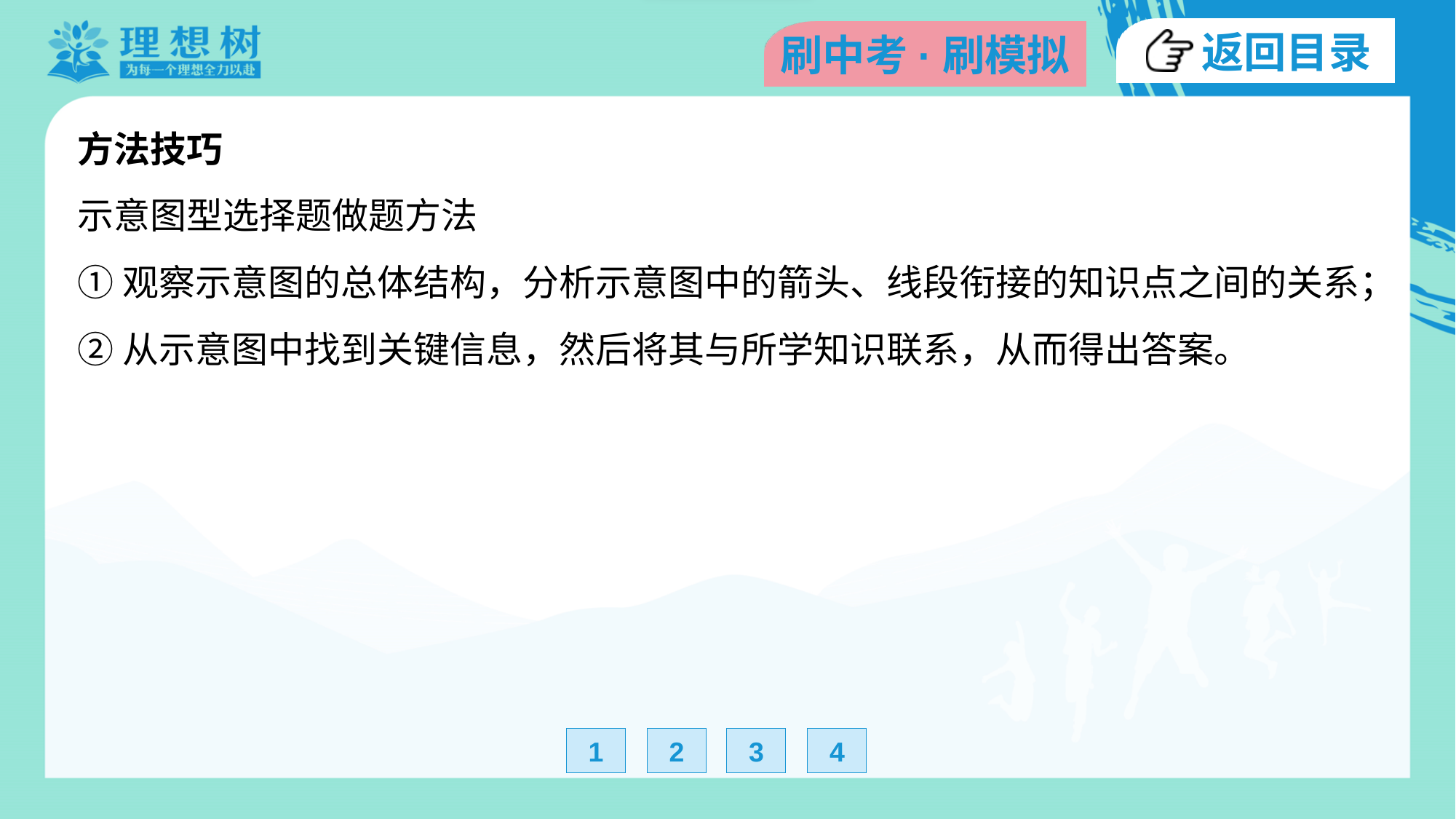

方法技巧
示意图型选择题做题方法
①观察示意图的总体结构，分析示意图中的箭头、线段衔接的知识点之间的关系；
②从示意图中找到关键信息，然后将其与所学知识联系，从而得出答案。